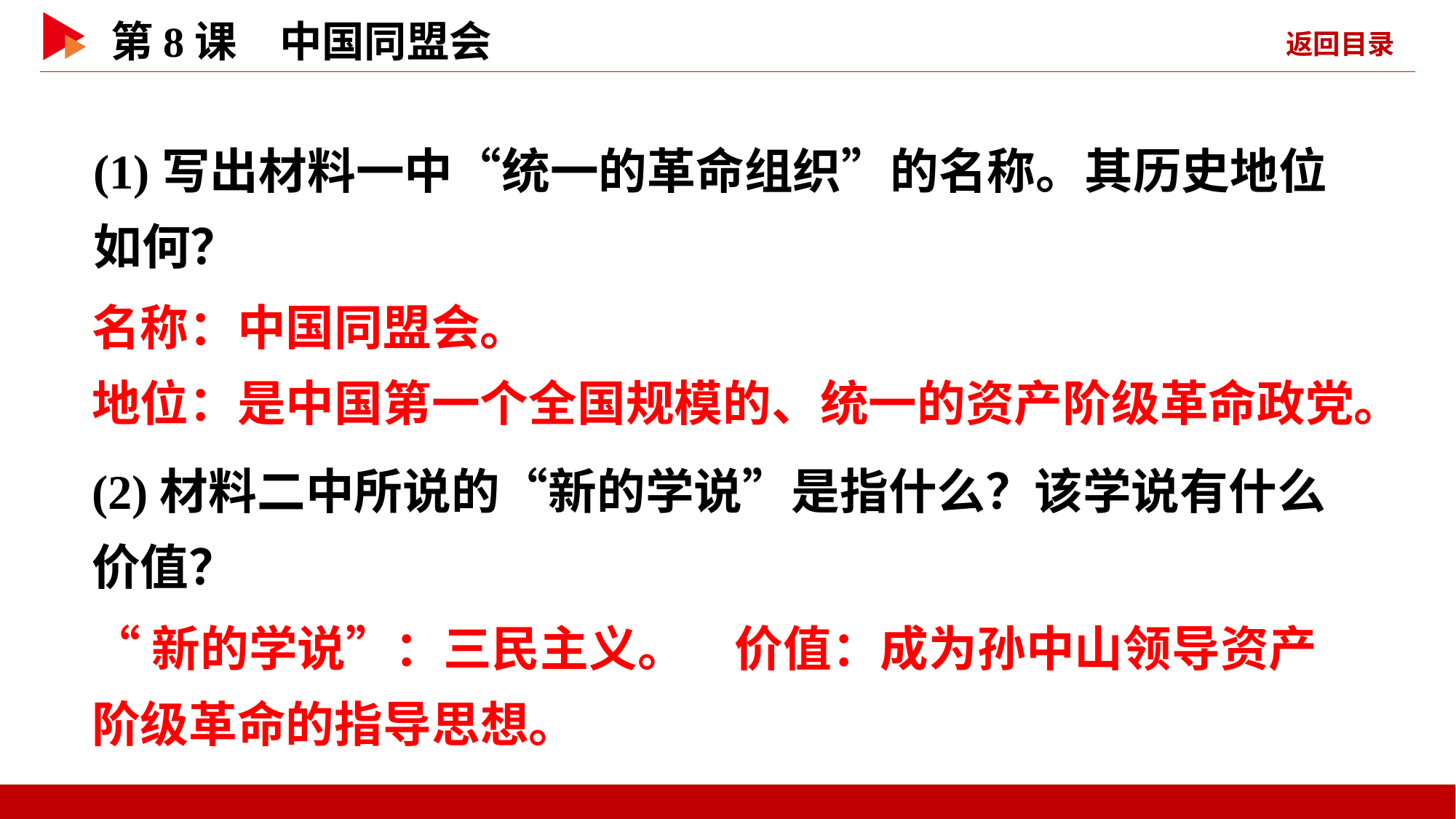

(1)写出材料一中“统一的革命组织”的名称。其历史地位如何？
名称：中国同盟会。
地位：是中国第一个全国规模的、统一的资产阶级革命政党。
(2)材料二中所说的“新的学说”是指什么？该学说有什么价值？
“新的学说”：三民主义。　价值：成为孙中山领导资产阶级革命的指导思想。